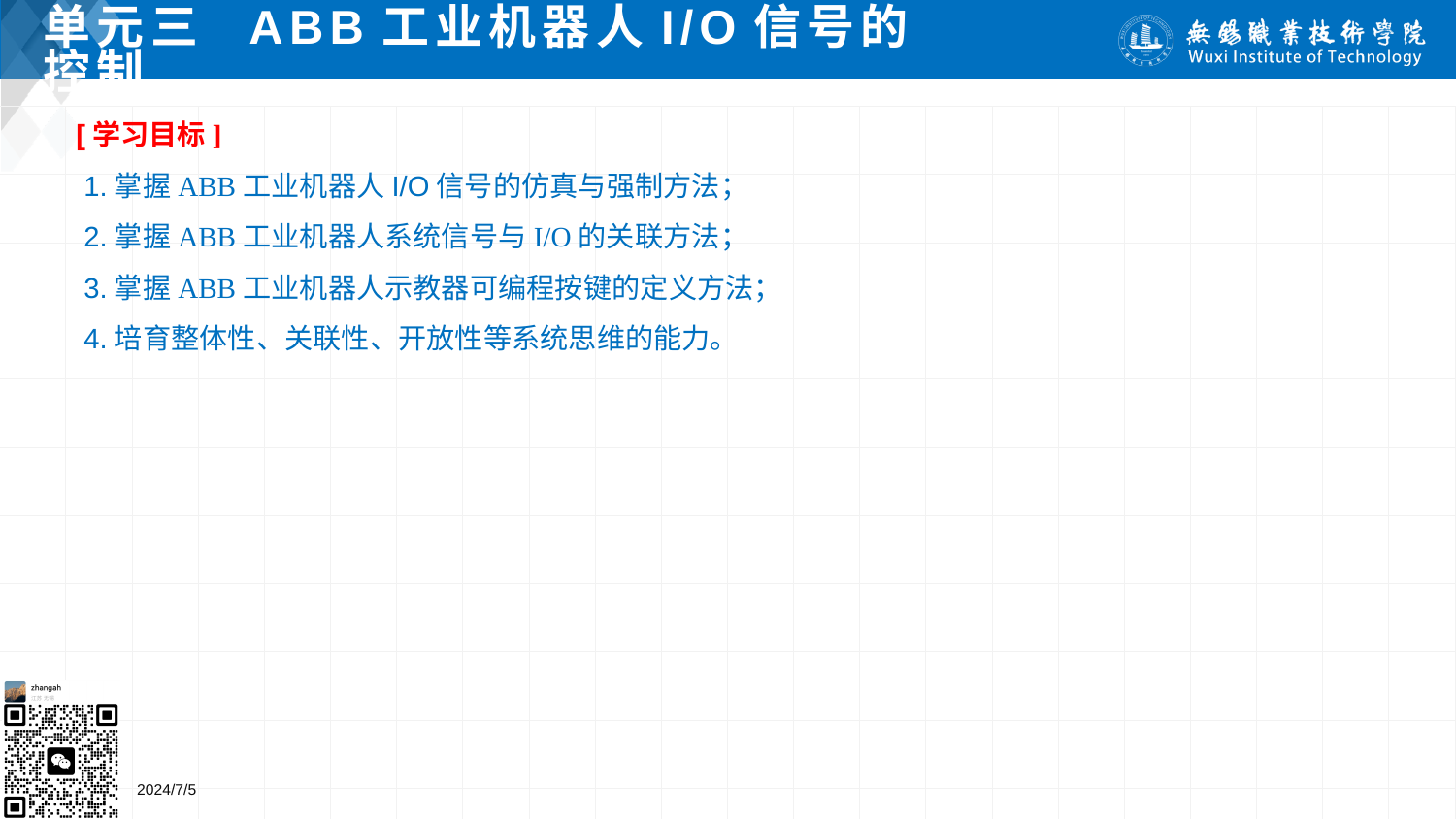

# 单元三  ABB工业机器人I/O信号的控制
[学习目标]
 1.掌握ABB工业机器人I/O信号的仿真与强制方法；
 2.掌握ABB工业机器人系统信号与I/O的关联方法；
 3.掌握ABB工业机器人示教器可编程按键的定义方法；
 4.培育整体性、关联性、开放性等系统思维的能力。
2024/7/5